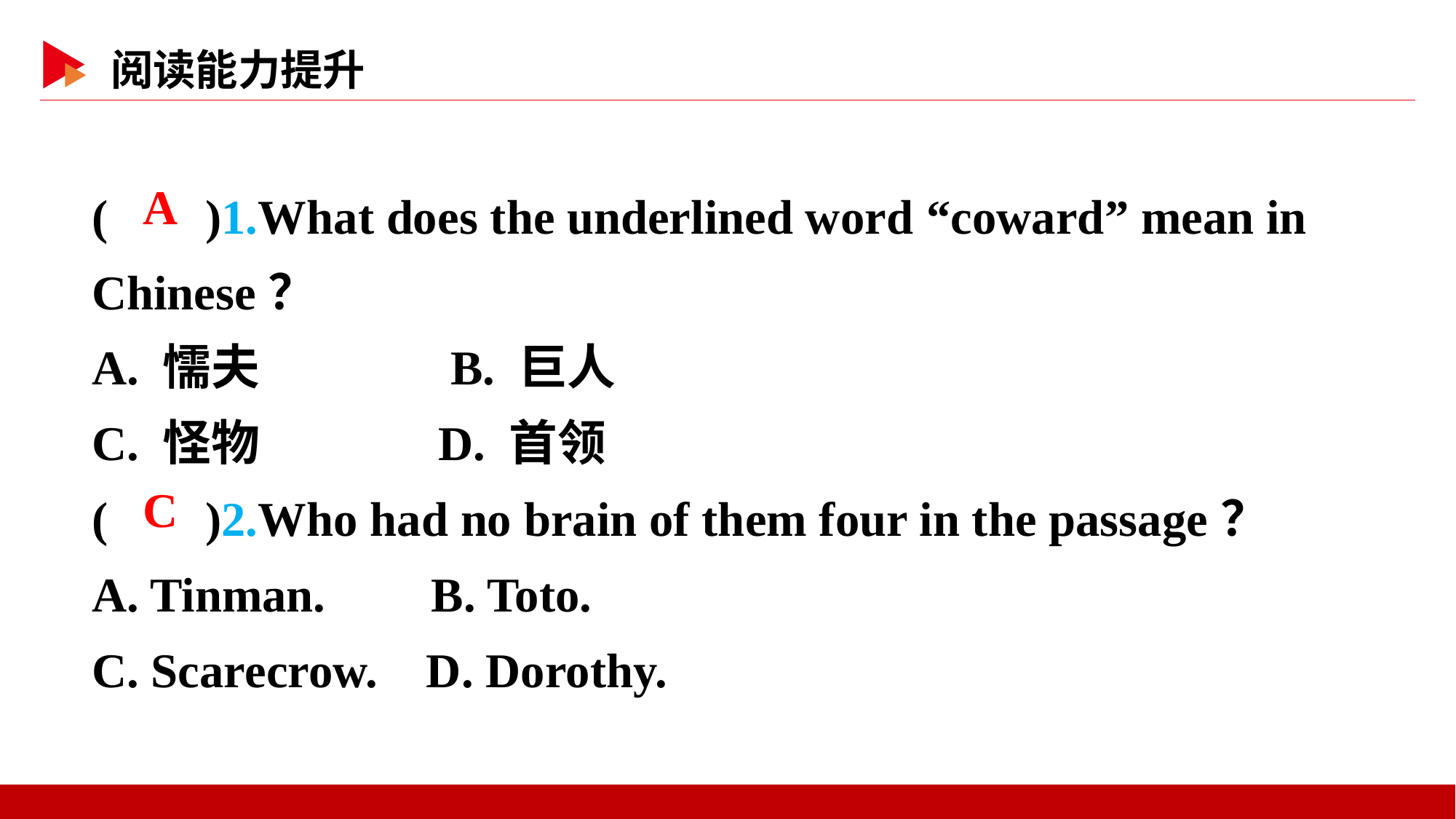

(        )1.What does the underlined word “coward” mean in Chinese？
A. 懦夫　　　   B. 巨人
C. 怪物               D. 首领
(        )2.Who had no brain of them four in the passage？
A. Tinman. 	 B. Toto.
C. Scarecrow.    D. Dorothy.
   A
   C